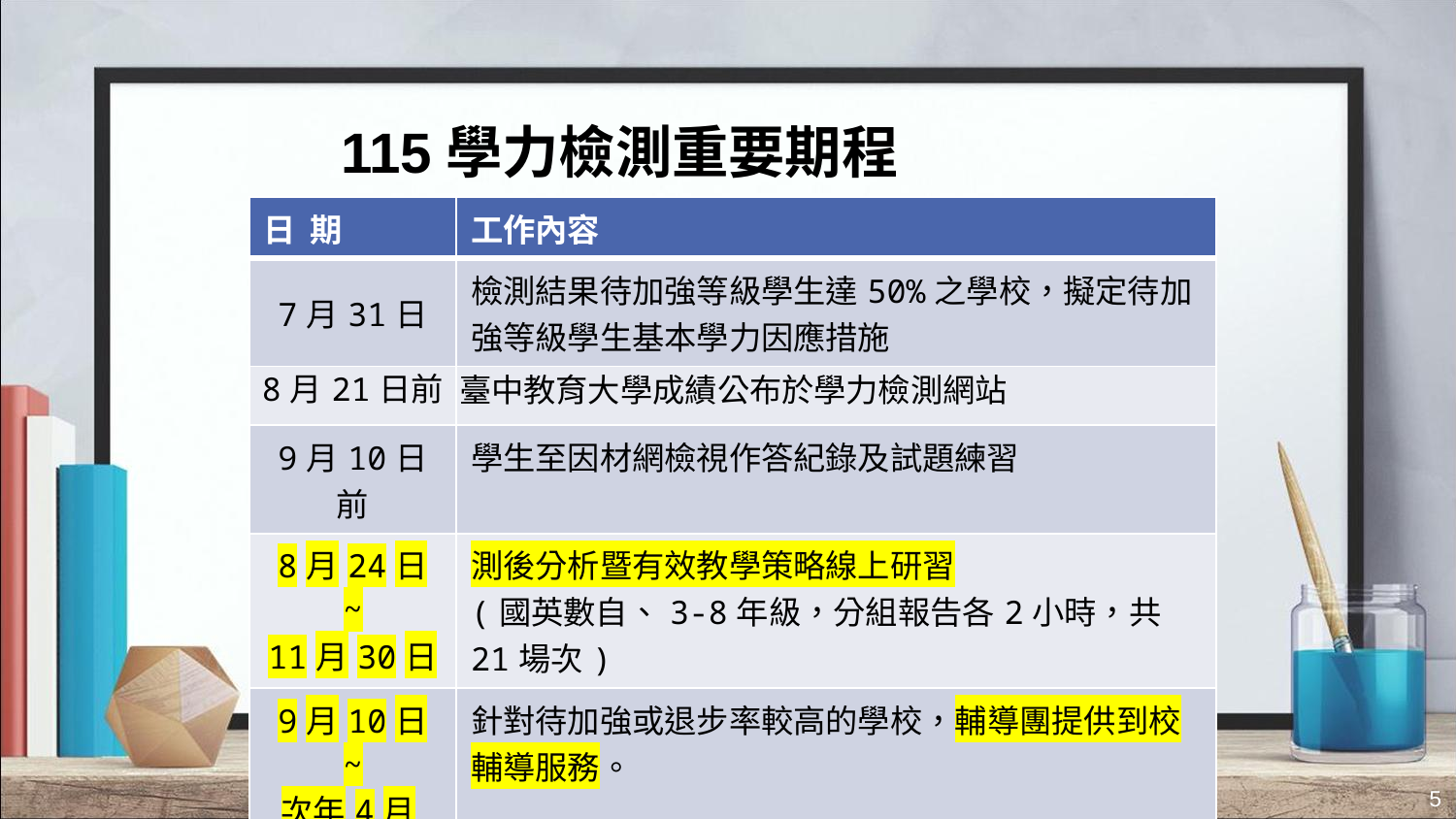

115學力檢測重要期程(三)
| 日 期 | 工作內容 |
| --- | --- |
| 7月31日 | 檢測結果待加強等級學生達50%之學校，擬定待加強等級學生基本學力因應措施 |
| 8月21日前 | 臺中教育大學成績公布於學力檢測網站 |
| 9月10日前 | 學生至因材網檢視作答紀錄及試題練習 |
| 8月24日 ~ 11月30日 | 測後分析暨有效教學策略線上研習 (國英數自、3-8年級，分組報告各2小時，共21場次) |
| 9月10日 ~ 次年4月30日 | 針對待加強或退步率較高的學校，輔導團提供到校輔導服務。 |
| 12月18日前 | 公告臺中教育大學成果報告 |
5